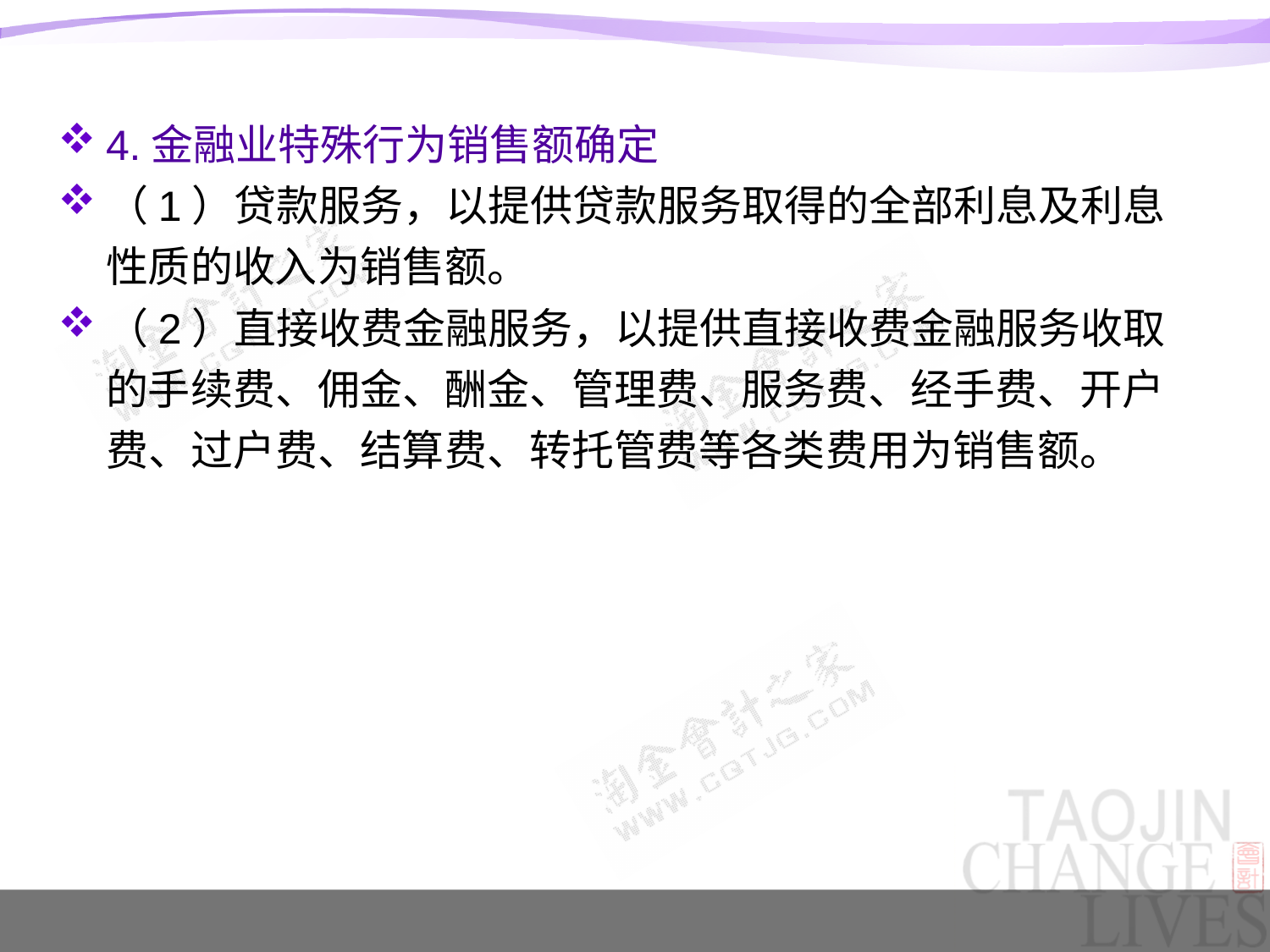

#
4.金融业特殊行为销售额确定
（1）贷款服务，以提供贷款服务取得的全部利息及利息性质的收入为销售额。
（2）直接收费金融服务，以提供直接收费金融服务收取的手续费、佣金、酬金、管理费、服务费、经手费、开户费、过户费、结算费、转托管费等各类费用为销售额。